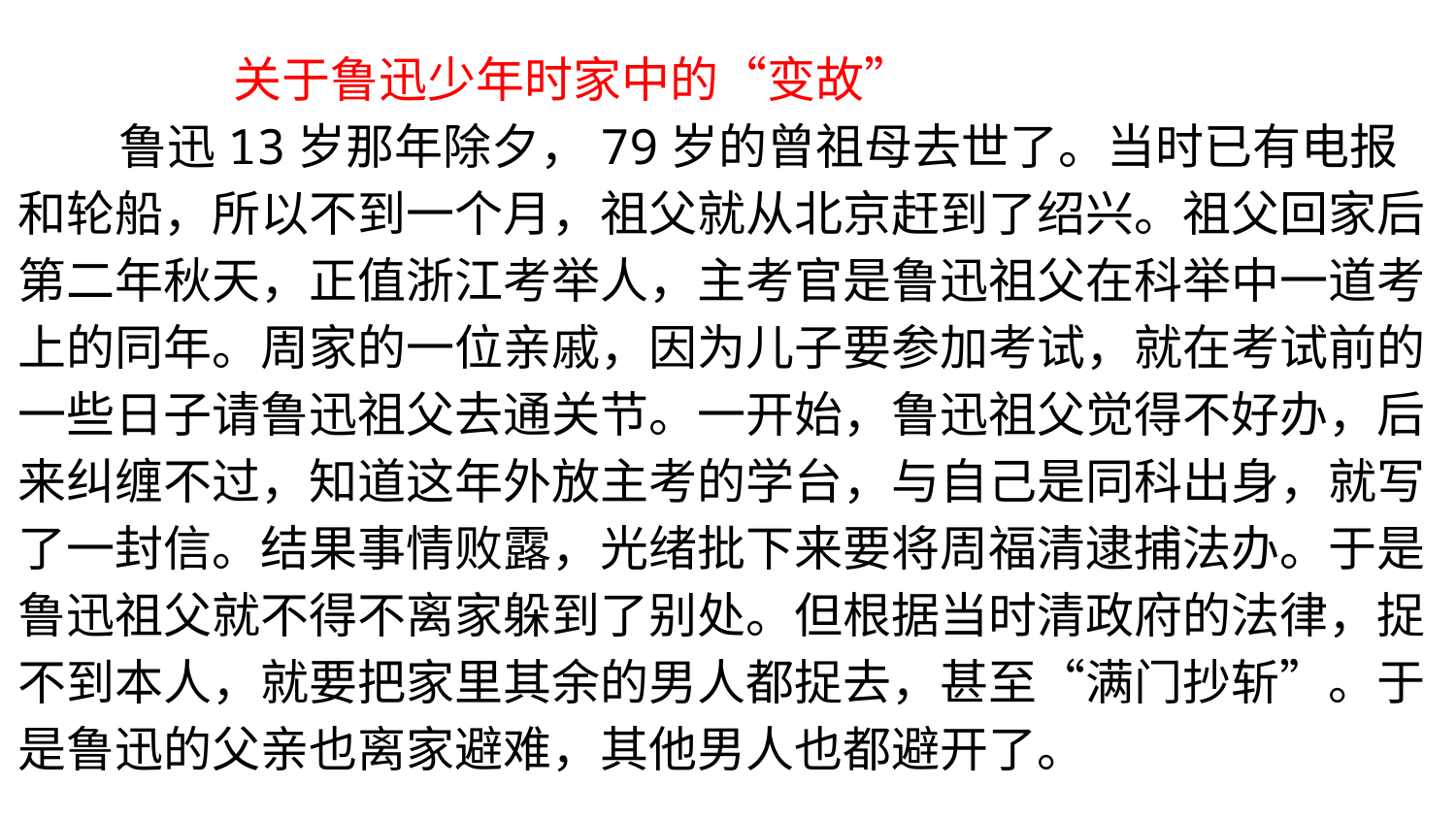

关于鲁迅少年时家中的“变故”
  鲁迅13岁那年除夕，79岁的曾祖母去世了。当时已有电报和轮船，所以不到一个月，祖父就从北京赶到了绍兴。祖父回家后第二年秋天，正值浙江考举人，主考官是鲁迅祖父在科举中一道考上的同年。周家的一位亲戚，因为儿子要参加考试，就在考试前的一些日子请鲁迅祖父去通关节。一开始，鲁迅祖父觉得不好办，后来纠缠不过，知道这年外放主考的学台，与自己是同科出身，就写了一封信。结果事情败露，光绪批下来要将周福清逮捕法办。于是鲁迅祖父就不得不离家躲到了别处。但根据当时清政府的法律，捉不到本人，就要把家里其余的男人都捉去，甚至“满门抄斩”。于是鲁迅的父亲也离家避难，其他男人也都避开了。